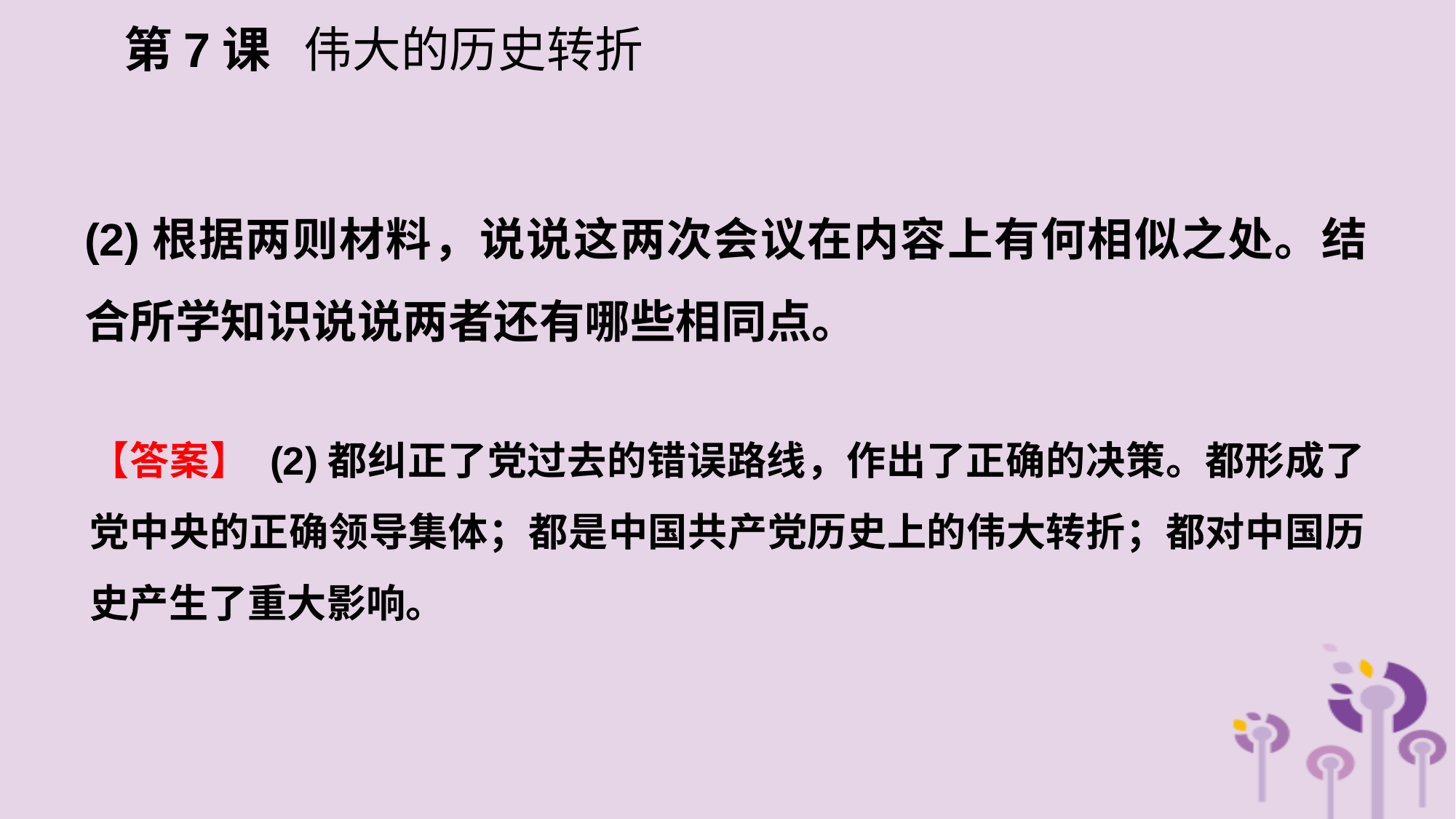

第7课   伟大的历史转折
(2)根据两则材料，说说这两次会议在内容上有何相似之处。结合所学知识说说两者还有哪些相同点。
【答案】 (2)都纠正了党过去的错误路线，作出了正确的决策。都形成了党中央的正确领导集体；都是中国共产党历史上的伟大转折；都对中国历史产生了重大影响。